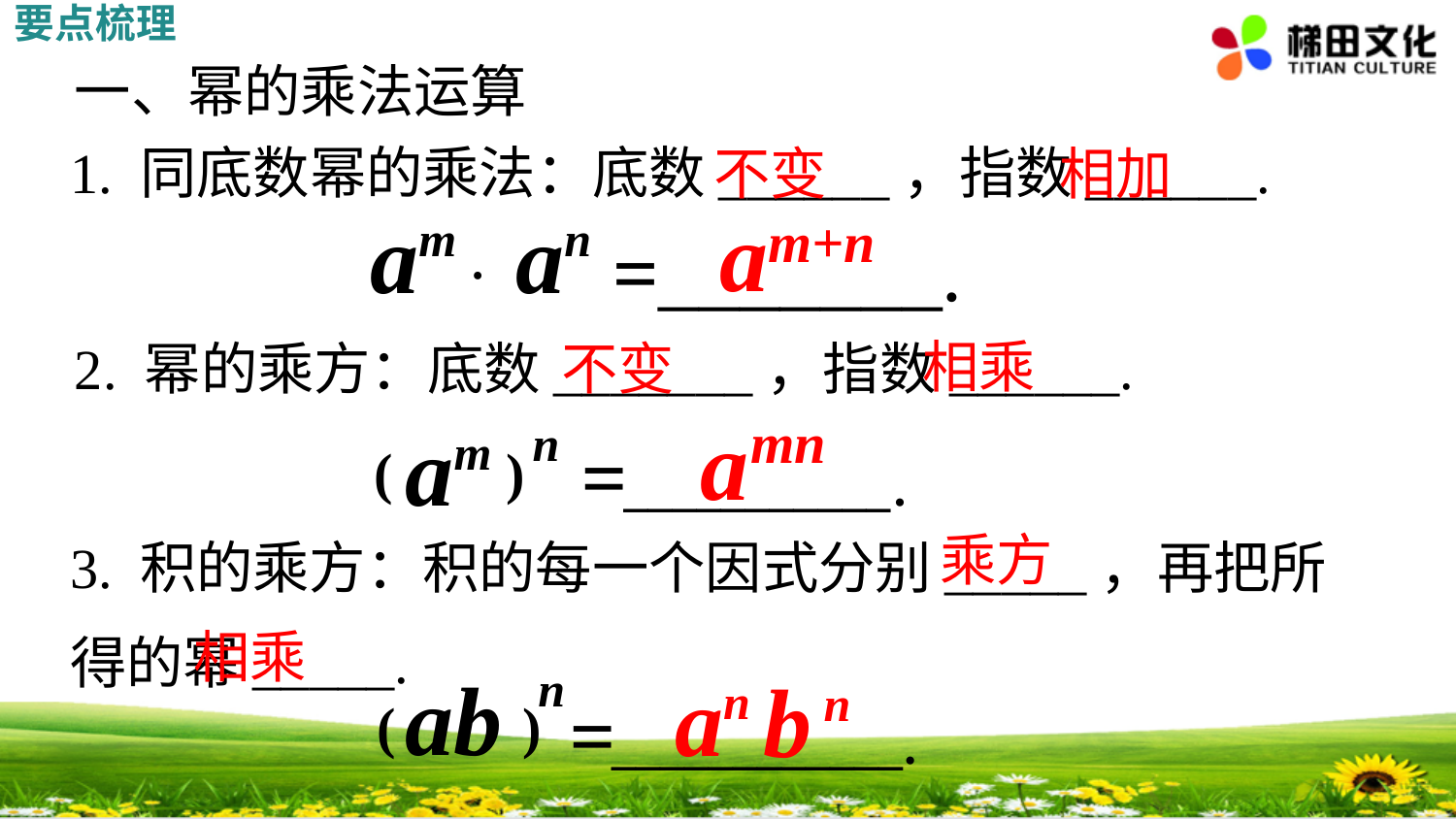

要点梳理
一、幂的乘法运算
1. 同底数幂的乘法：底数______，指数______.
不变
相加
am+n
a
m
a
n
=_______.
·
相乘
2. 幂的乘方：底数_______，指数______.
不变
a
mn
a
m
n
=___________.
(        )
3. 积的乘方：积的每一个因式分别_____，再把所得的幂_____.
乘方
相乘
ab
n
=____________.
(         )
a
b
n
 n